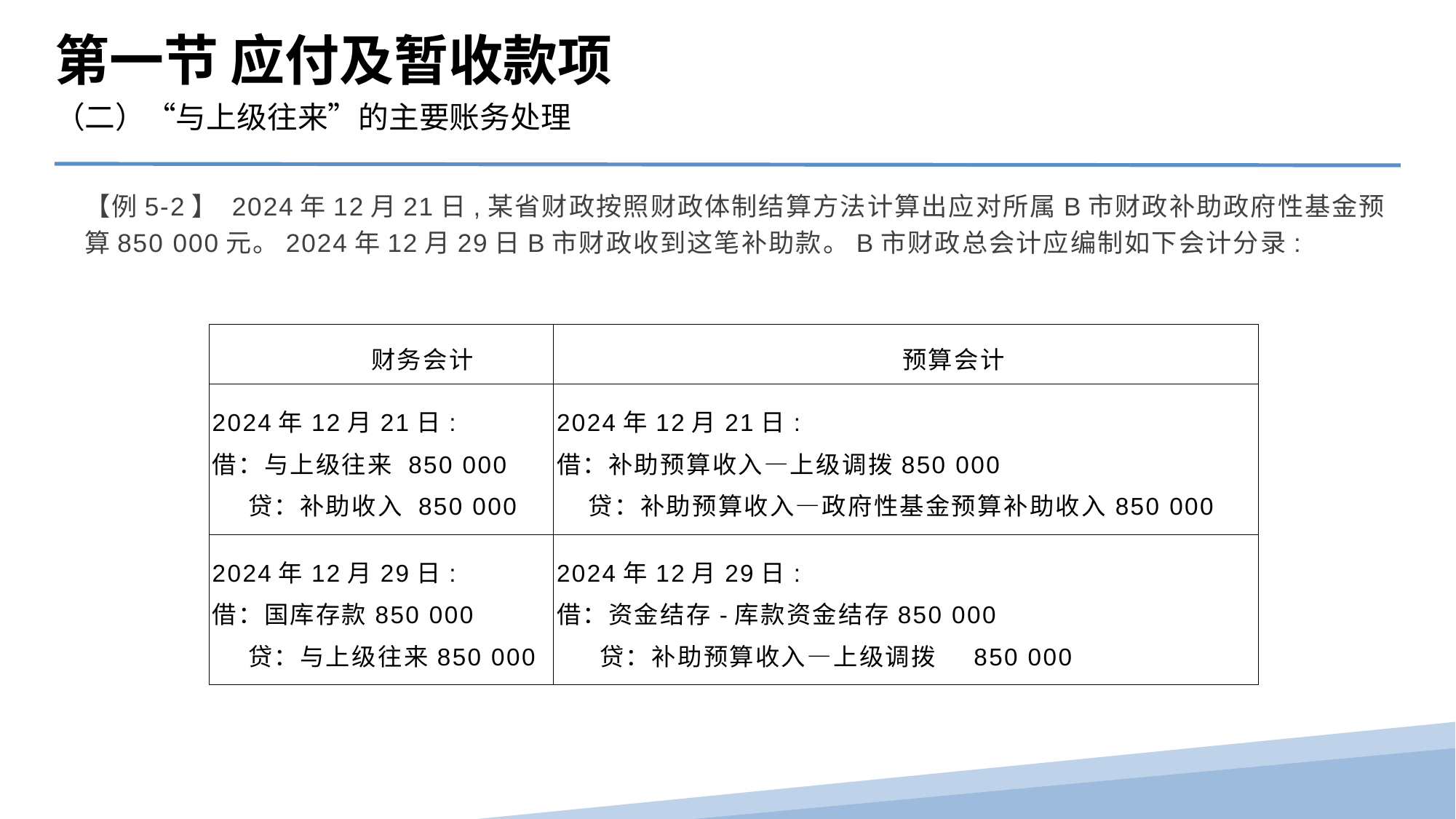

第一节 应付及暂收款项
（二）“与上级往来”的主要账务处理
【例5-2】 2024年12月21日,某省财政按照财政体制结算方法计算出应对所属B市财政补助政府性基金预算850 000元。2024年12月29日B市财政收到这笔补助款。B市财政总会计应编制如下会计分录:
| 财务会计 | 预算会计 |
| --- | --- |
| 2024年12月21日: 借：与上级往来 850 000 贷：补助收入 850 000 | 2024年12月21日: 借：补助预算收入—上级调拨850 000 贷：补助预算收入—政府性基金预算补助收入850 000 |
| 2024年12月29日: 借：国库存款850 000 贷：与上级往来850 000 | 2024年12月29日: 借：资金结存-库款资金结存850 000 贷：补助预算收入—上级调拨 850 000 |